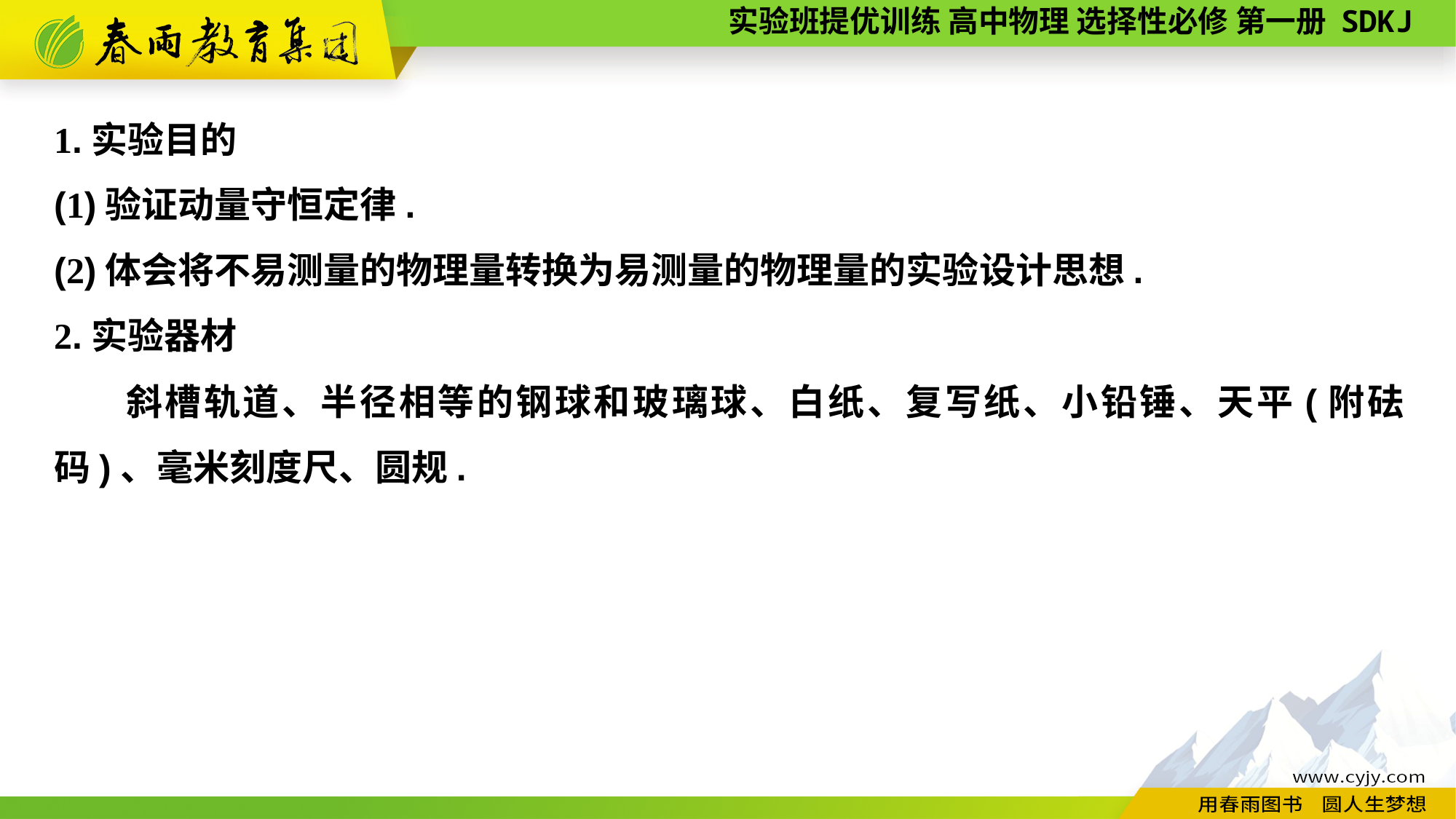

1.实验目的
(1)验证动量守恒定律.
(2)体会将不易测量的物理量转换为易测量的物理量的实验设计思想.
2.实验器材
斜槽轨道、半径相等的钢球和玻璃球、白纸、复写纸、小铅锤、天平(附砝码)、毫米刻度尺、圆规.